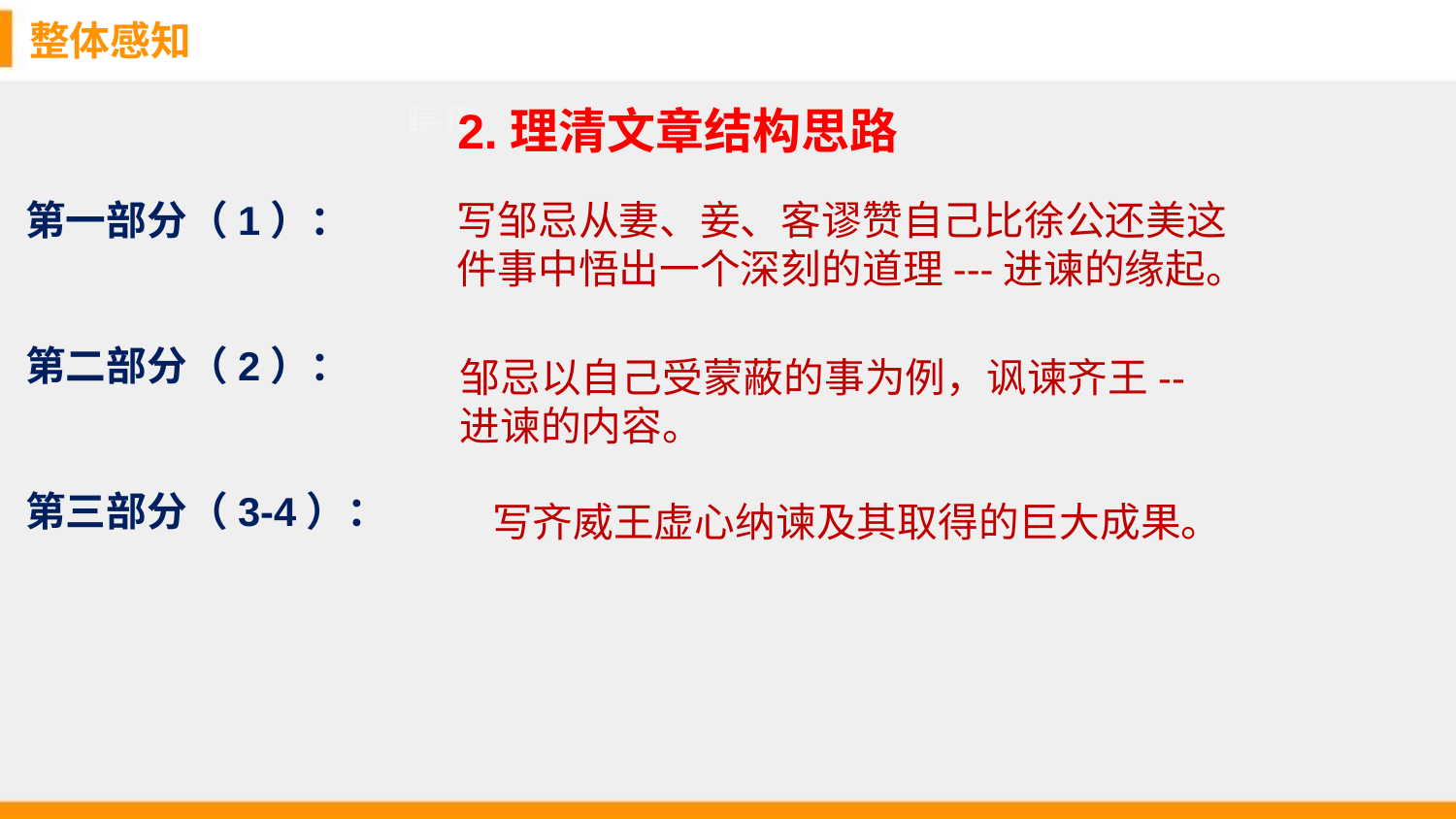

整体感知
2.理清文章结构思路
第一部分（1）：

第二部分（2）：

第三部分（3-4）：
写邹忌从妻、妾、客谬赞自己比徐公还美这
件事中悟出一个深刻的道理---进谏的缘起。
邹忌以自己受蒙蔽的事为例，讽谏齐王--
进谏的内容。
写齐威王虚心纳谏及其取得的巨大成果。